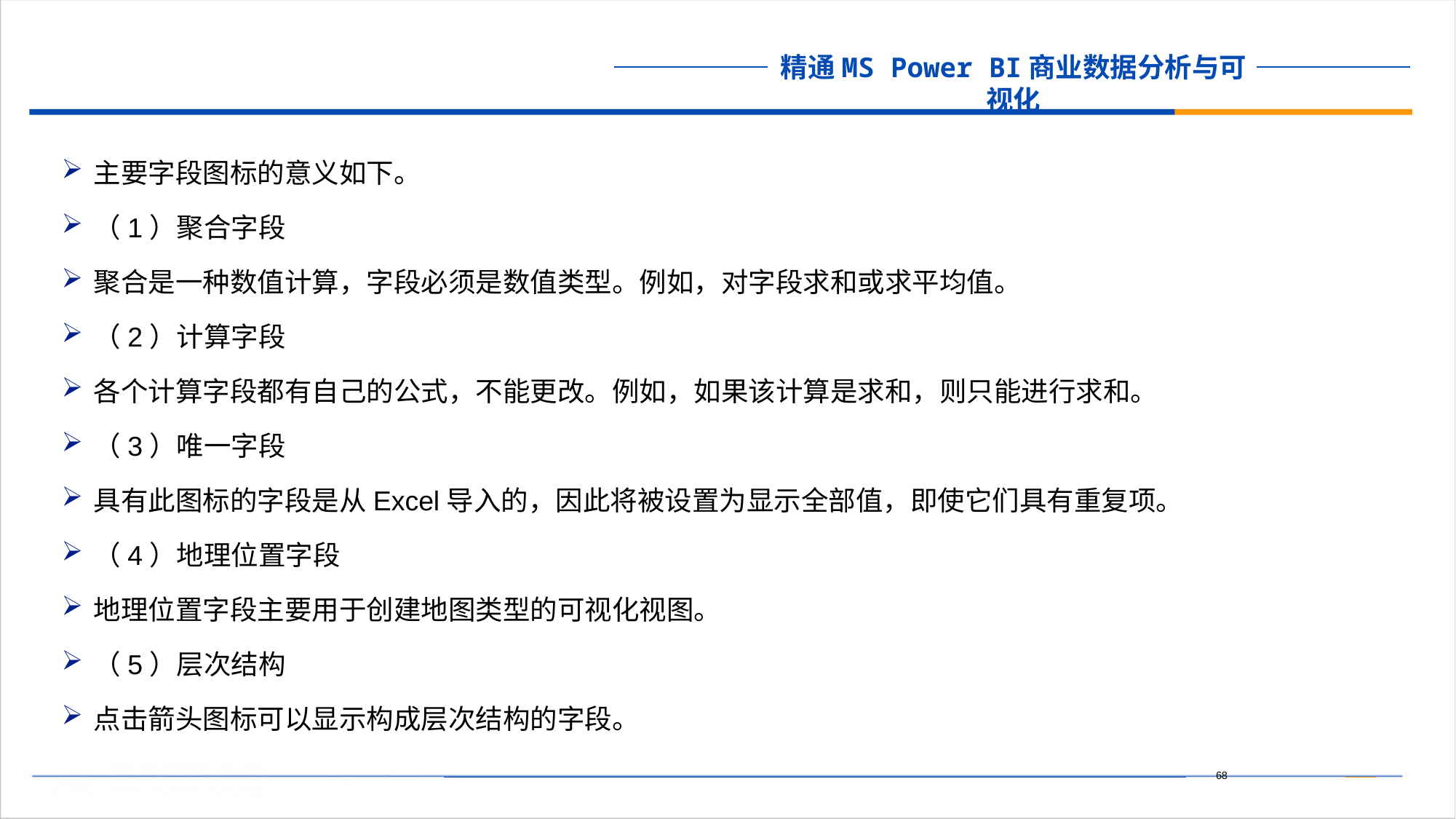

主要字段图标的意义如下。
（1）聚合字段
聚合是一种数值计算，字段必须是数值类型。例如，对字段求和或求平均值。
（2）计算字段
各个计算字段都有自己的公式，不能更改。例如，如果该计算是求和，则只能进行求和。
（3）唯一字段
具有此图标的字段是从Excel导入的，因此将被设置为显示全部值，即使它们具有重复项。
（4）地理位置字段
地理位置字段主要用于创建地图类型的可视化视图。
（5）层次结构
点击箭头图标可以显示构成层次结构的字段。